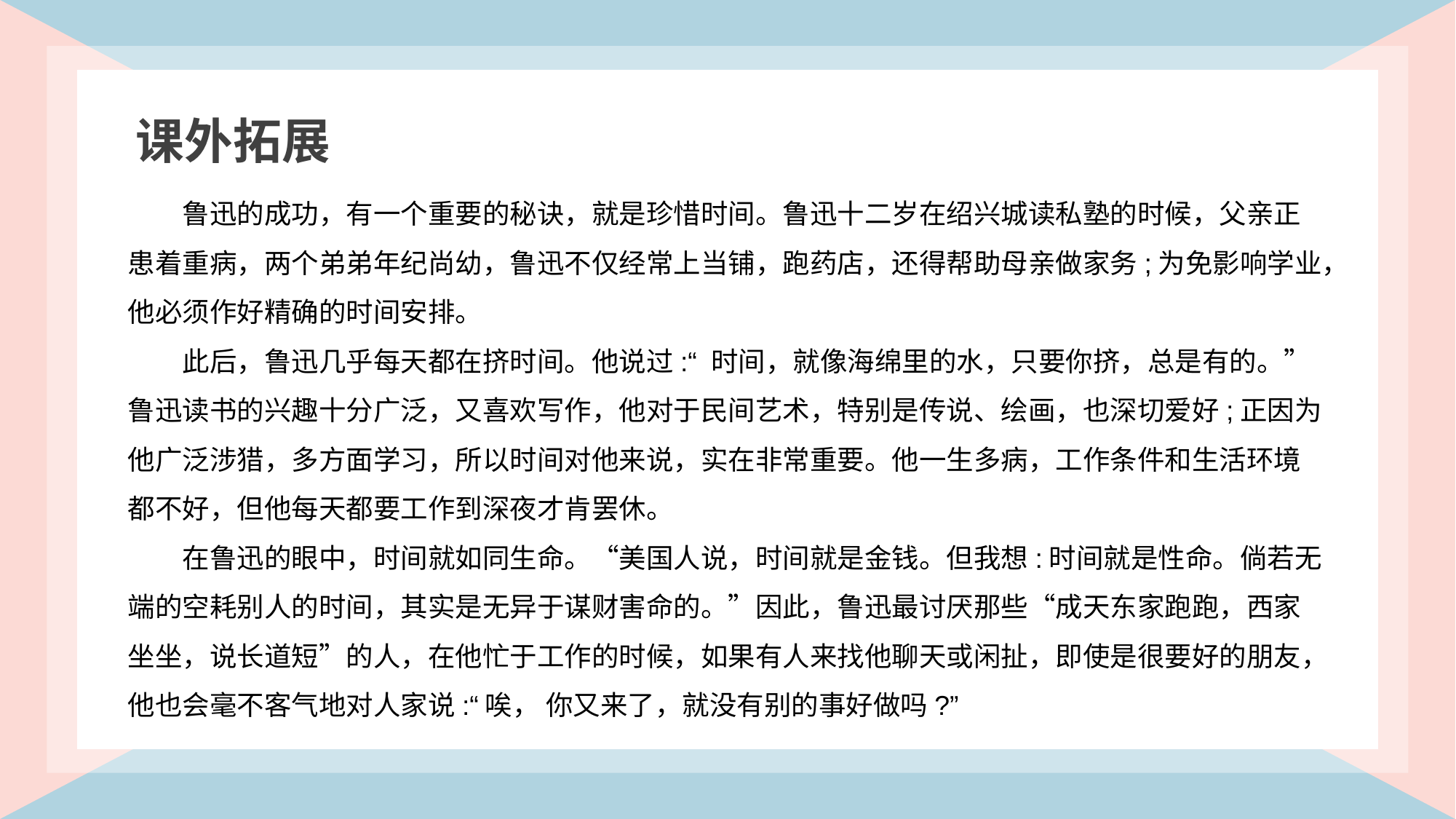

课外拓展
鲁迅的成功，有一个重要的秘诀，就是珍惜时间。鲁迅十二岁在绍兴城读私塾的时候，父亲正患着重病，两个弟弟年纪尚幼，鲁迅不仅经常上当铺，跑药店，还得帮助母亲做家务;为免影响学业，他必须作好精确的时间安排。
此后，鲁迅几乎每天都在挤时间。他说过:“ 时间，就像海绵里的水，只要你挤，总是有的。”鲁迅读书的兴趣十分广泛，又喜欢写作，他对于民间艺术，特别是传说、绘画，也深切爱好;正因为他广泛涉猎，多方面学习，所以时间对他来说，实在非常重要。他一生多病，工作条件和生活环境都不好，但他每天都要工作到深夜才肯罢休。
在鲁迅的眼中，时间就如同生命。“美国人说，时间就是金钱。但我想:时间就是性命。倘若无端的空耗别人的时间，其实是无异于谋财害命的。”因此，鲁迅最讨厌那些“成天东家跑跑，西家坐坐，说长道短”的人，在他忙于工作的时候，如果有人来找他聊天或闲扯，即使是很要好的朋友，他也会毫不客气地对人家说:“唉， 你又来了，就没有别的事好做吗?”